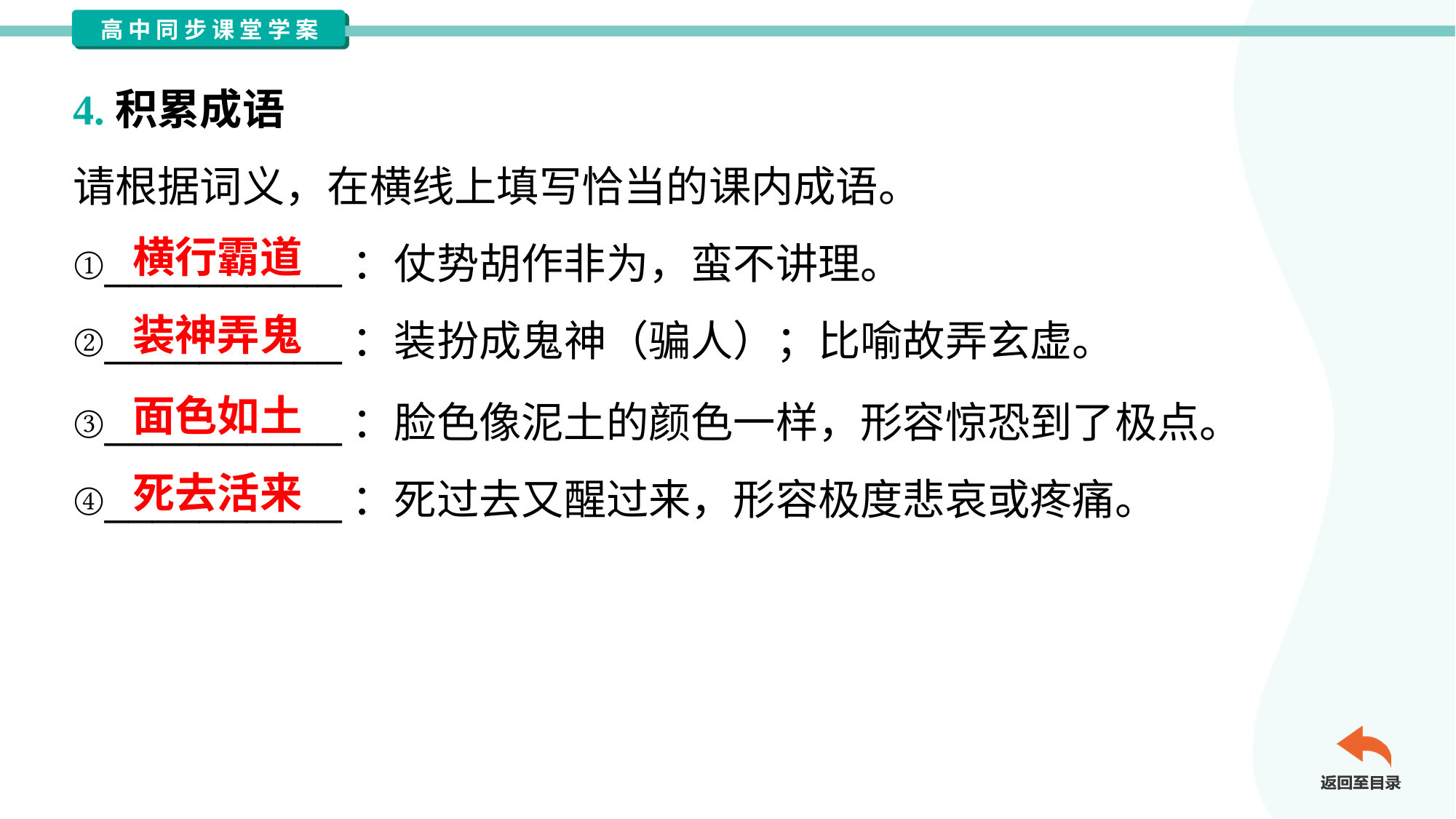

4.积累成语
请根据词义，在横线上填写恰当的课内成语。
①__________：仗势胡作非为，蛮不讲理。
②__________：装扮成鬼神（骗人）；比喻故弄玄虚。
横行霸道
装神弄鬼
面色如土
③__________：脸色像泥土的颜色一样，形容惊恐到了极点。
④__________：死过去又醒过来，形容极度悲哀或疼痛。
死去活来